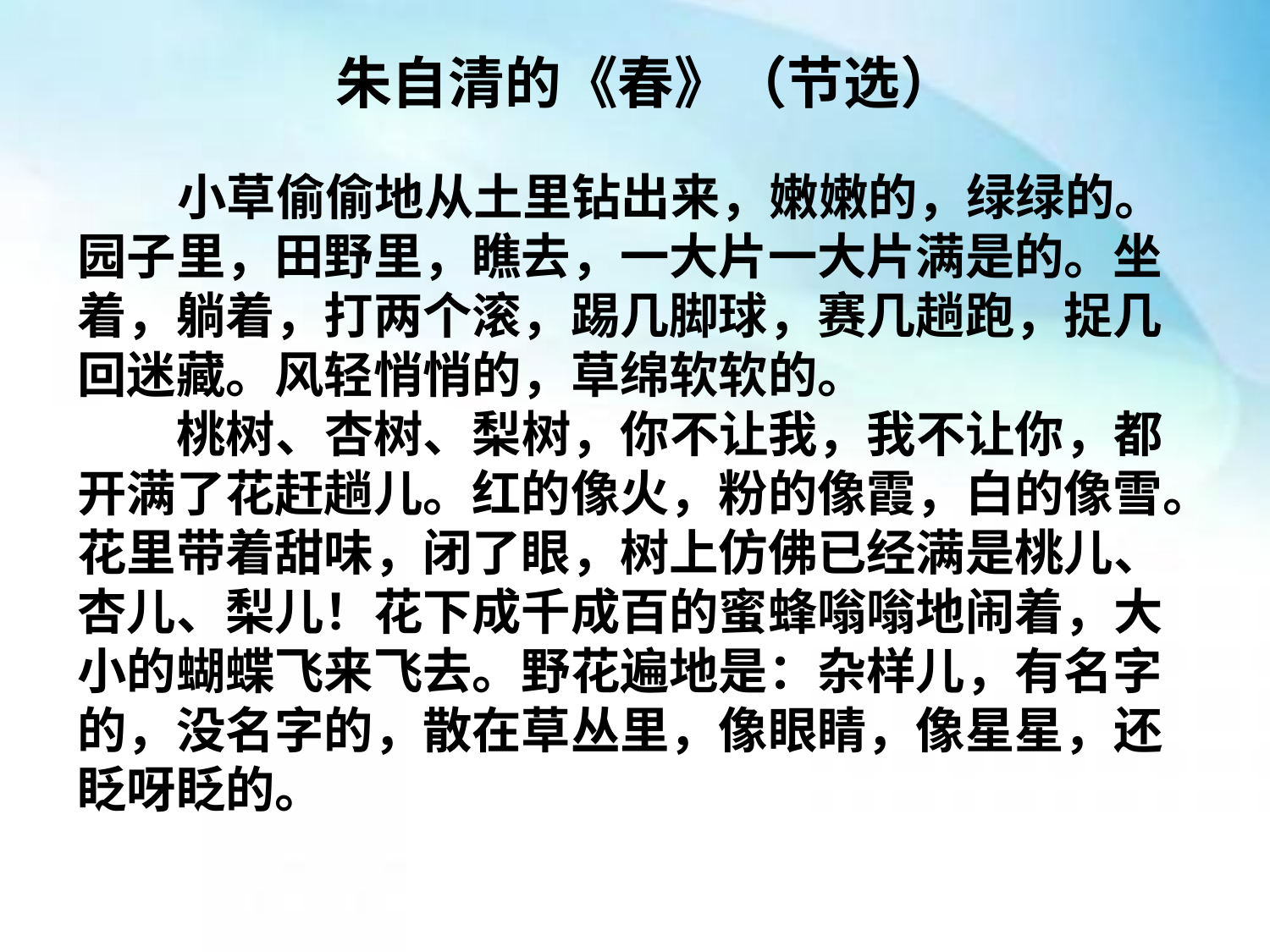

朱自清的《春》（节选）

     小草偷偷地从土里钻出来，嫩嫩的，绿绿的。园子里，田野里，瞧去，一大片一大片满是的。坐着，躺着，打两个滚，踢几脚球，赛几趟跑，捉几回迷藏。风轻悄悄的，草绵软软的。
    桃树、杏树、梨树，你不让我，我不让你，都开满了花赶趟儿。红的像火，粉的像霞，白的像雪。花里带着甜味，闭了眼，树上仿佛已经满是桃儿、杏儿、梨儿！花下成千成百的蜜蜂嗡嗡地闹着，大小的蝴蝶飞来飞去。野花遍地是：杂样儿，有名字的，没名字的，散在草丛里，像眼睛，像星星，还眨呀眨的。